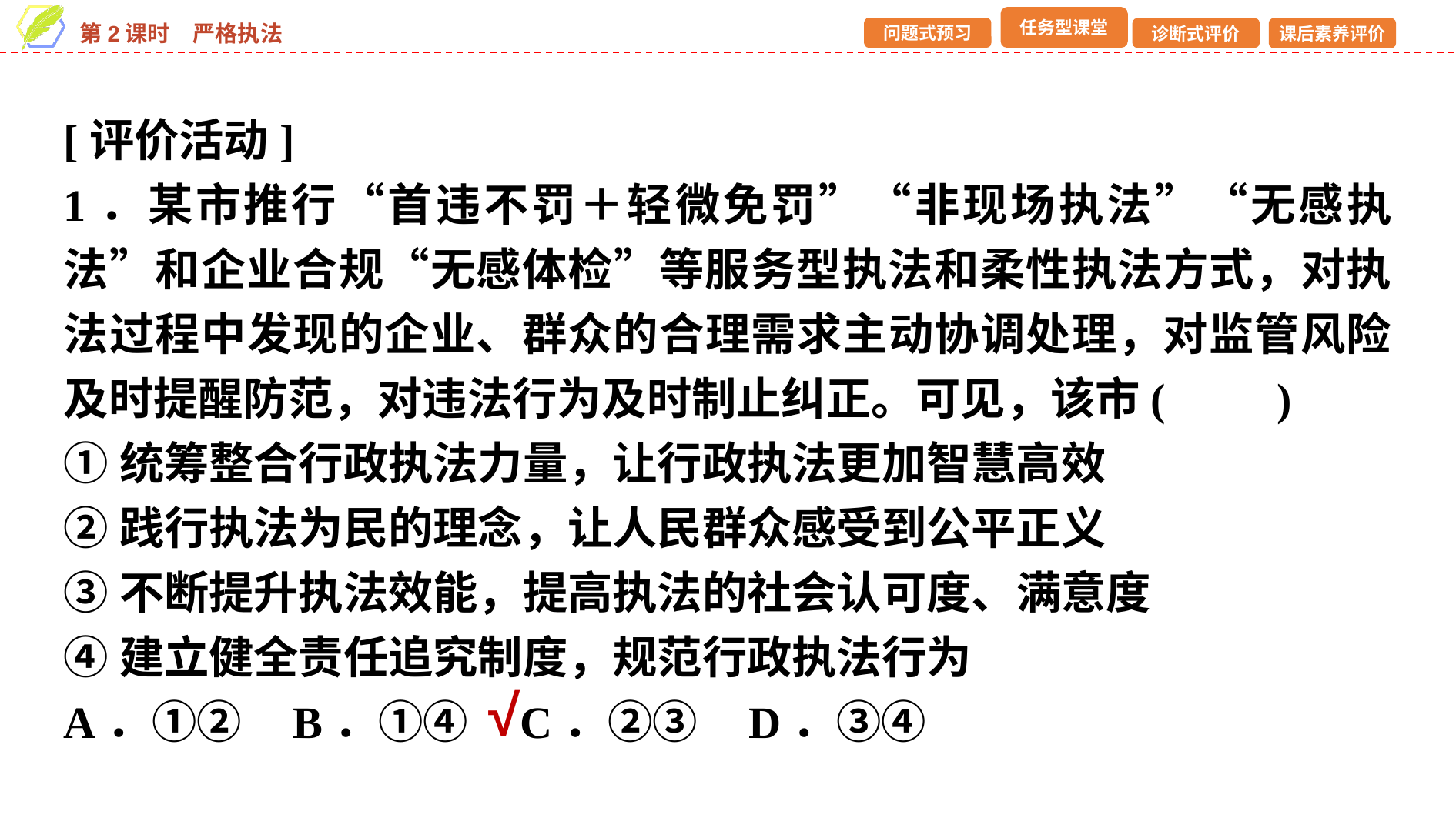

[评价活动]
1．某市推行“首违不罚＋轻微免罚”“非现场执法”“无感执法”和企业合规“无感体检”等服务型执法和柔性执法方式，对执法过程中发现的企业、群众的合理需求主动协调处理，对监管风险及时提醒防范，对违法行为及时制止纠正。可见，该市(　　)
①统筹整合行政执法力量，让行政执法更加智慧高效
②践行执法为民的理念，让人民群众感受到公平正义
③不断提升执法效能，提高执法的社会认可度、满意度
④建立健全责任追究制度，规范行政执法行为
A．①②    B．①④    C．②③    D．③④
√